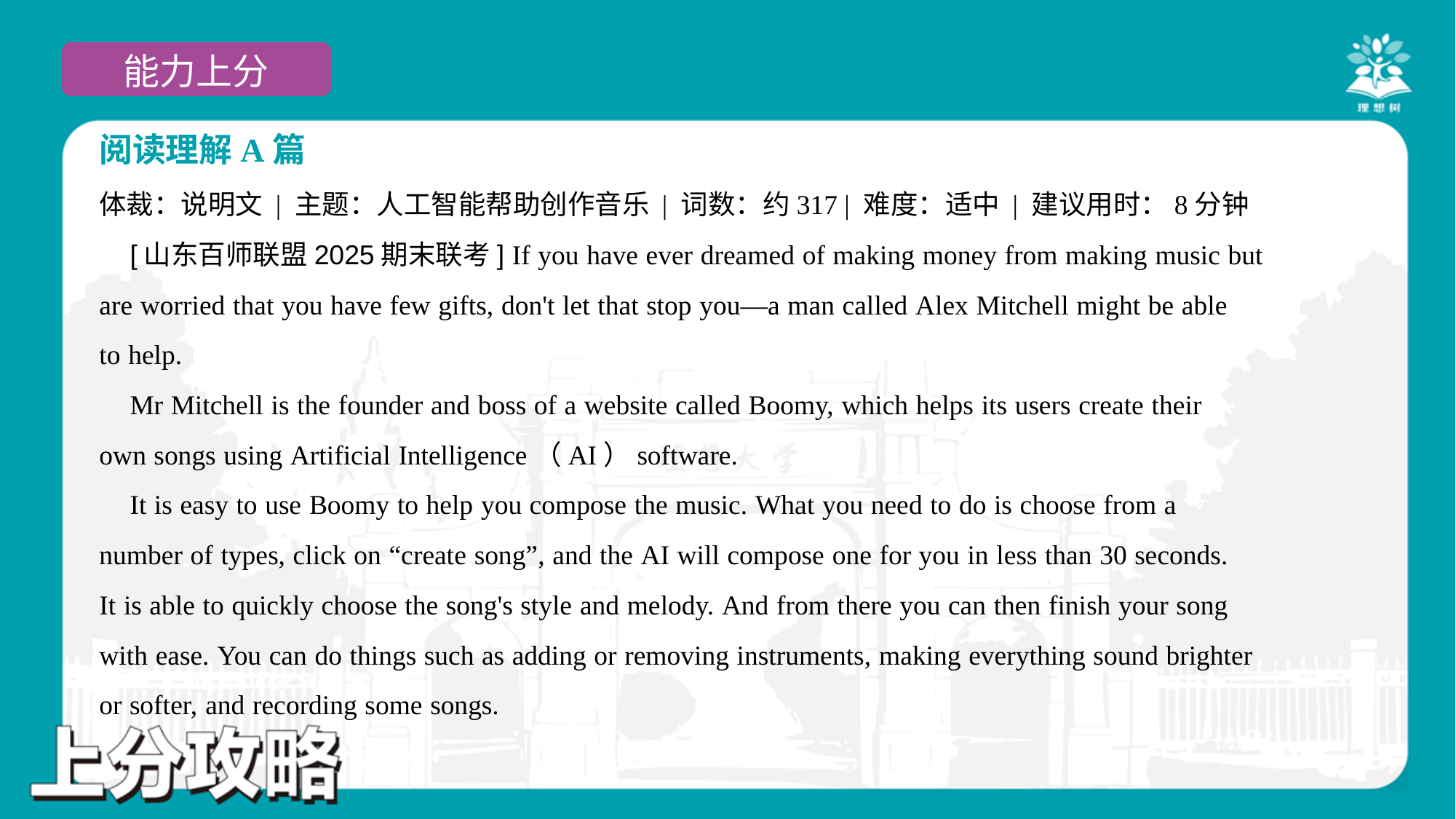

阅读理解A篇
体裁：说明文 | 主题：人工智能帮助创作音乐 | 词数：约317 | 难度：适中 | 建议用时：8分钟
    [山东百师联盟2025期末联考] If you have ever dreamed of making money from making music but
are worried that you have few gifts, don't let that stop you—a man called Alex Mitchell might be able
to help.
    Mr Mitchell is the founder and boss of a website called Boomy, which helps its users create their
own songs using Artificial Intelligence（AI）software.
    It is easy to use Boomy to help you compose the music. What you need to do is choose from a
number of types, click on “create song”, and the AI will compose one for you in less than 30 seconds.
It is able to quickly choose the song's style and melody. And from there you can then finish your song
with ease. You can do things such as adding or removing instruments, making everything sound brighter
or softer, and recording some songs.